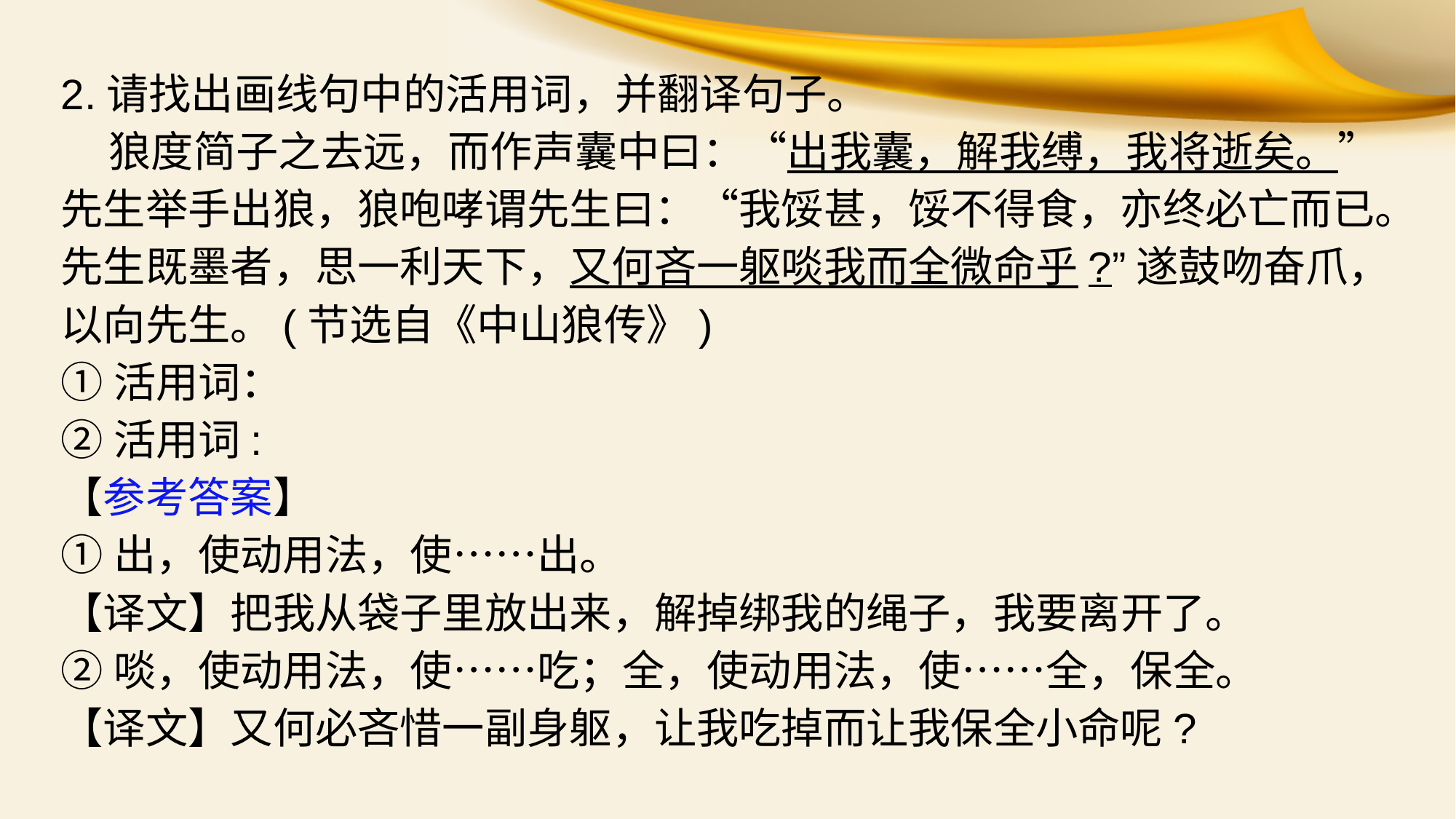

2.请找出画线句中的活用词，并翻译句子。
    狼度简子之去远，而作声囊中曰：“出我囊，解我缚，我将逝矣。”先生举手出狼，狼咆哮谓先生曰：“我馁甚，馁不得食，亦终必亡而已。先生既墨者，思一利天下，又何吝一躯啖我而全微命乎?”遂鼓吻奋爪，以向先生。(节选自《中山狼传》)
①活用词：
②活用词:
【参考答案】
①出，使动用法，使……出。
【译文】把我从袋子里放出来，解掉绑我的绳子，我要离开了。
②啖，使动用法，使……吃；全，使动用法，使……全，保全。
【译文】又何必吝惜一副身躯，让我吃掉而让我保全小命呢?